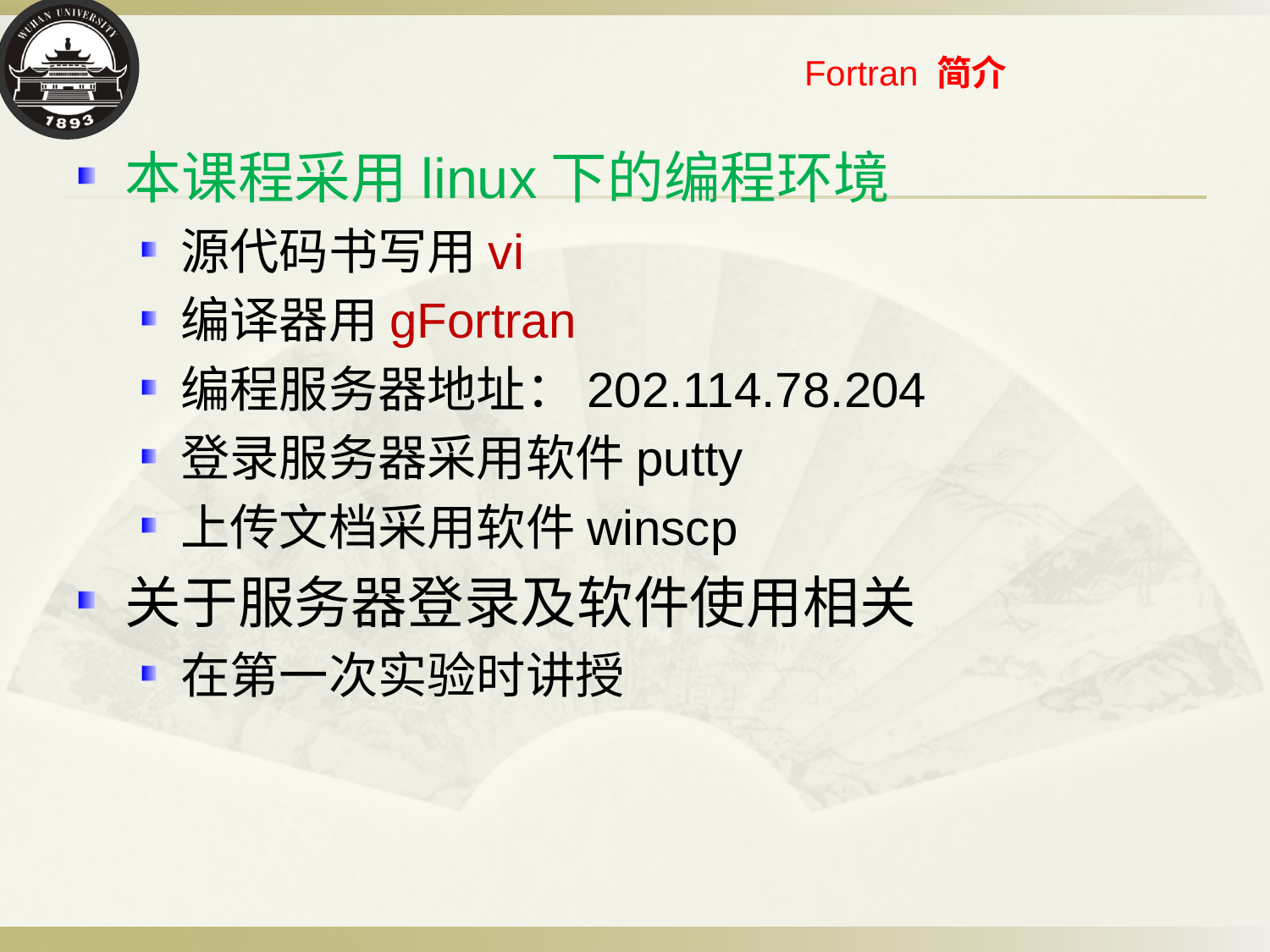

# Fortran 简介
本课程采用linux下的编程环境
源代码书写用vi
编译器用gFortran
编程服务器地址：202.114.78.204
登录服务器采用软件putty
上传文档采用软件winscp
关于服务器登录及软件使用相关
在第一次实验时讲授